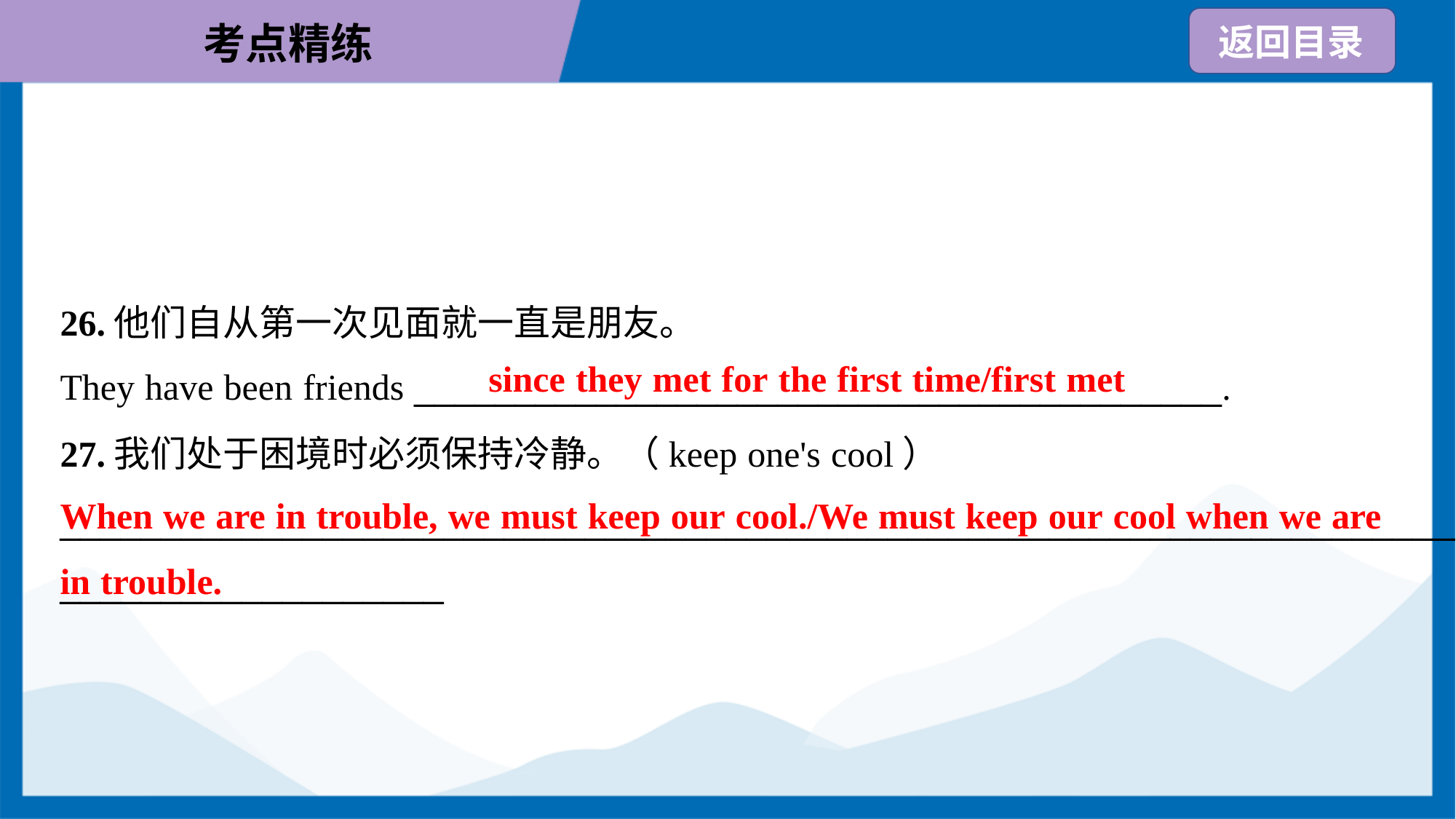

26.他们自从第一次见面就一直是朋友。
They have been friends ________________________________________.
since they met for the first time/first met
27.我们处于困境时必须保持冷静。（keep one's cool）
_________________________________________________________________________
___________________
When we are in trouble, we must keep our cool./We must keep our cool when we are in trouble.